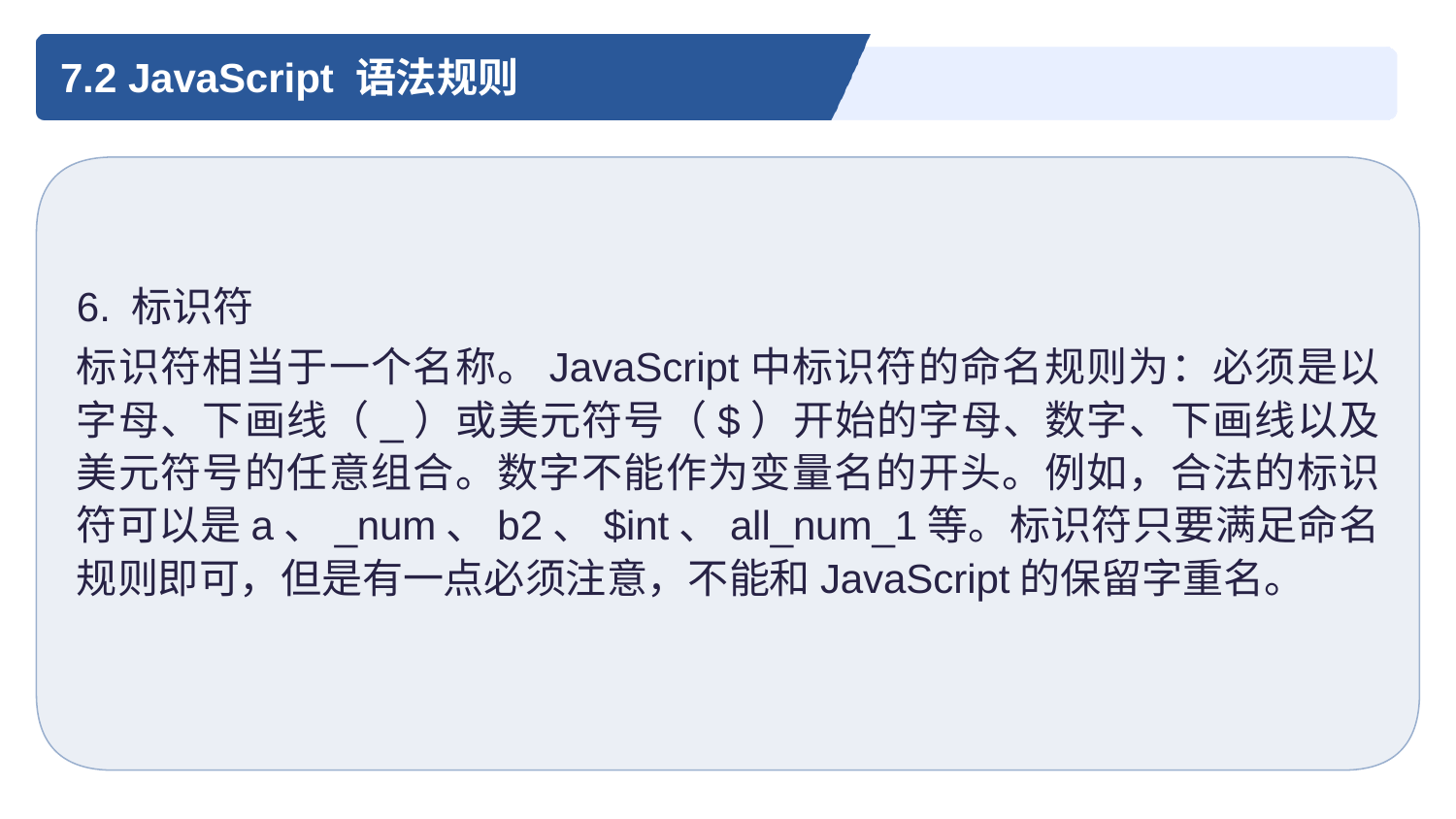

7.2 JavaScript 语法规则

6. 标识符
标识符相当于一个名称。JavaScript中标识符的命名规则为：必须是以字母、下画线（_）或美元符号（$）开始的字母、数字、下画线以及美元符号的任意组合。数字不能作为变量名的开头。例如，合法的标识符可以是a、_num、b2、$int、all_num_1等。标识符只要满足命名规则即可，但是有一点必须注意，不能和JavaScript的保留字重名。